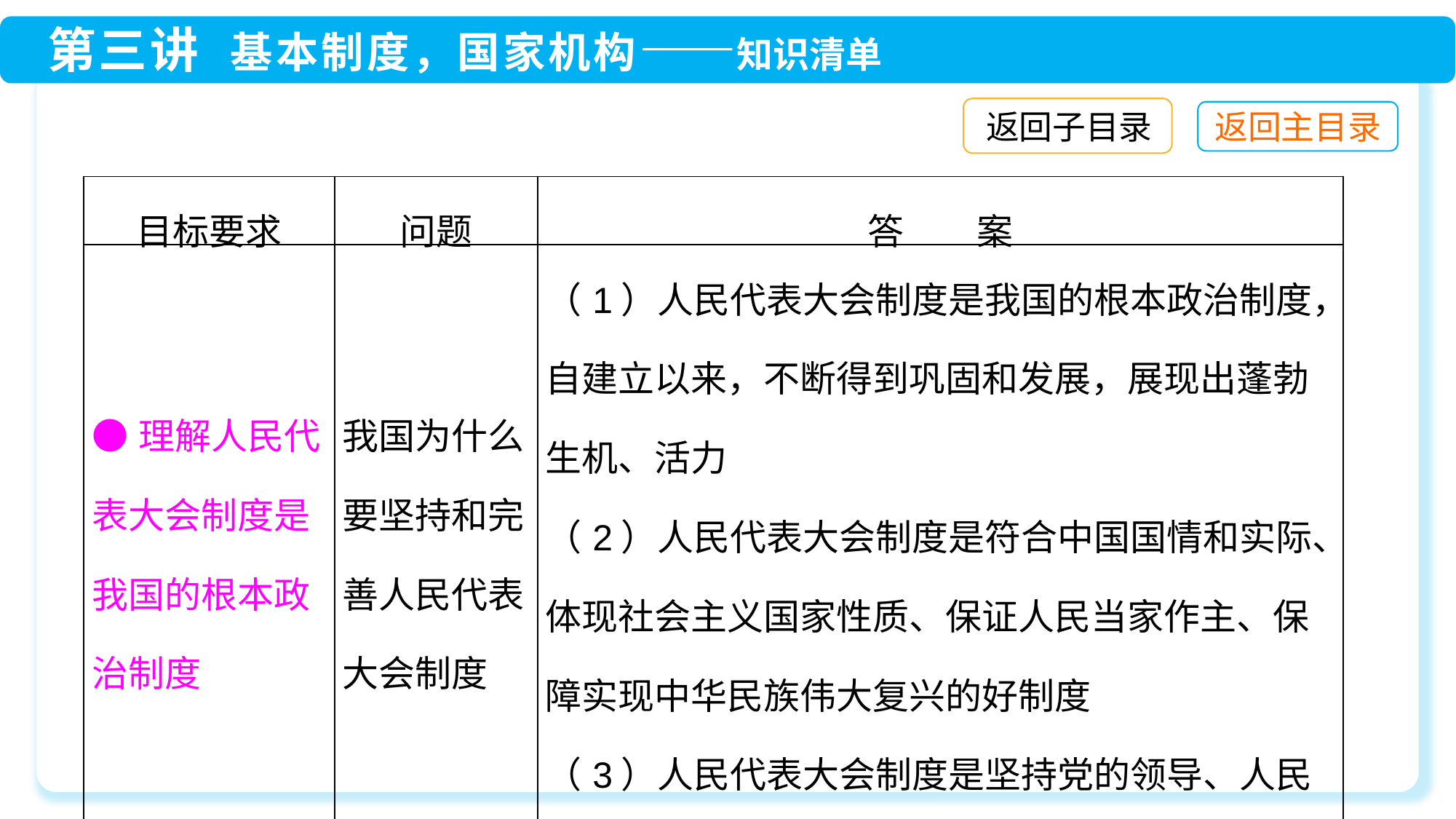

返回子目录
| 目标要求 | 问题 | 答　　案 |
| --- | --- | --- |
| ●理解人民代表大会制度是我国的根本政治制度 | 我国为什么要坚持和完善人民代表大会制度 | （1）人民代表大会制度是我国的根本政治制度，自建立以来，不断得到巩固和发展，展现出蓬勃生机、活力 （2）人民代表大会制度是符合中国国情和实际、体现社会主义国家性质、保证人民当家作主、保障实现中华民族伟大复兴的好制度 （3）人民代表大会制度是坚持党的领导、人民当家作主、依法治国有机统一的根本政治制度安排 |